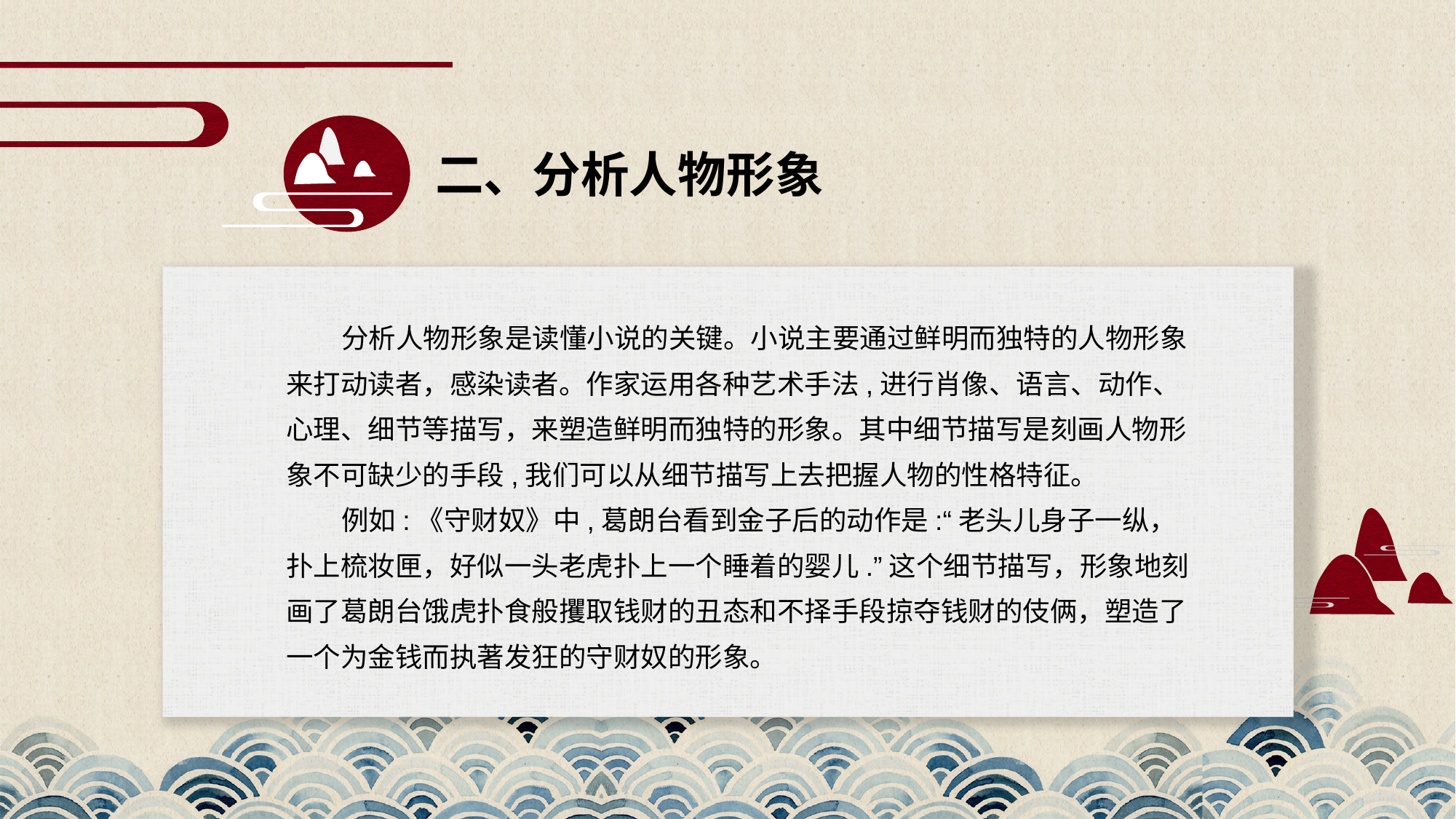

二、分析人物形象

  分析人物形象是读懂小说的关键。小说主要通过鲜明而独特的人物形象来打动读者，感染读者。作家运用各种艺术手法,进行肖像、语言、动作、心理、细节等描写，来塑造鲜明而独特的形象。其中细节描写是刻画人物形象不可缺少的手段,我们可以从细节描写上去把握人物的性格特征。
  例如:《守财奴》中,葛朗台看到金子后的动作是:“老头儿身子一纵，扑上梳妆匣，好似一头老虎扑上一个睡着的婴儿.”这个细节描写，形象地刻画了葛朗台饿虎扑食般攫取钱财的丑态和不择手段掠夺钱财的伎俩，塑造了一个为金钱而执著发狂的守财奴的形象。